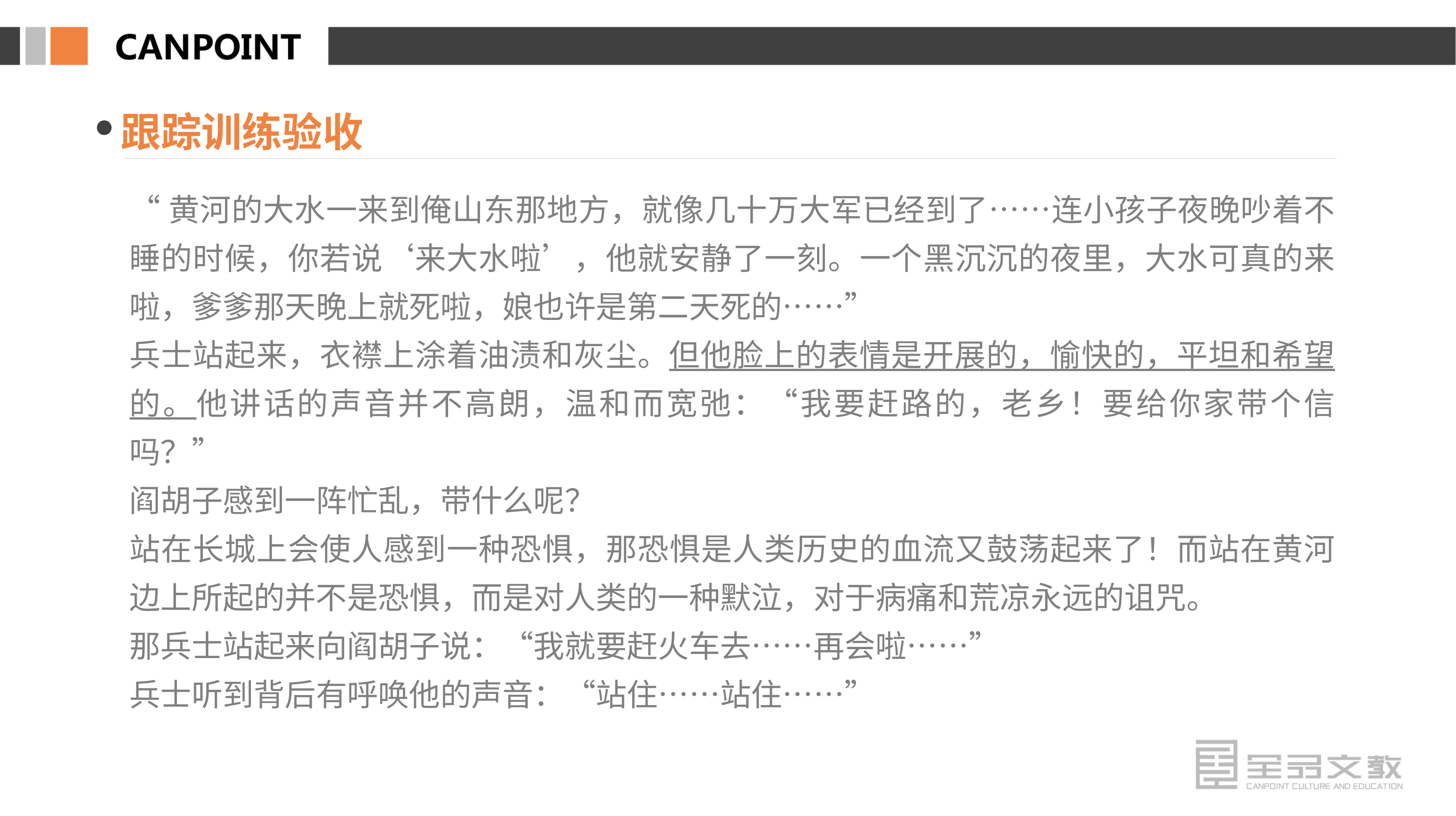

跟踪训练验收

“黄河的大水一来到俺山东那地方，就像几十万大军已经到了……连小孩子夜晚吵着不睡的时候，你若说‘来大水啦’，他就安静了一刻。一个黑沉沉的夜里，大水可真的来啦，爹爹那天晚上就死啦，娘也许是第二天死的……”
兵士站起来，衣襟上涂着油渍和灰尘。但他脸上的表情是开展的，愉快的，平坦和希望的。他讲话的声音并不高朗，温和而宽弛：“我要赶路的，老乡！要给你家带个信吗？”
阎胡子感到一阵忙乱，带什么呢？
站在长城上会使人感到一种恐惧，那恐惧是人类历史的血流又鼓荡起来了！而站在黄河边上所起的并不是恐惧，而是对人类的一种默泣，对于病痛和荒凉永远的诅咒。
那兵士站起来向阎胡子说：“我就要赶火车去……再会啦……”
兵士听到背后有呼唤他的声音：“站住……站住……”